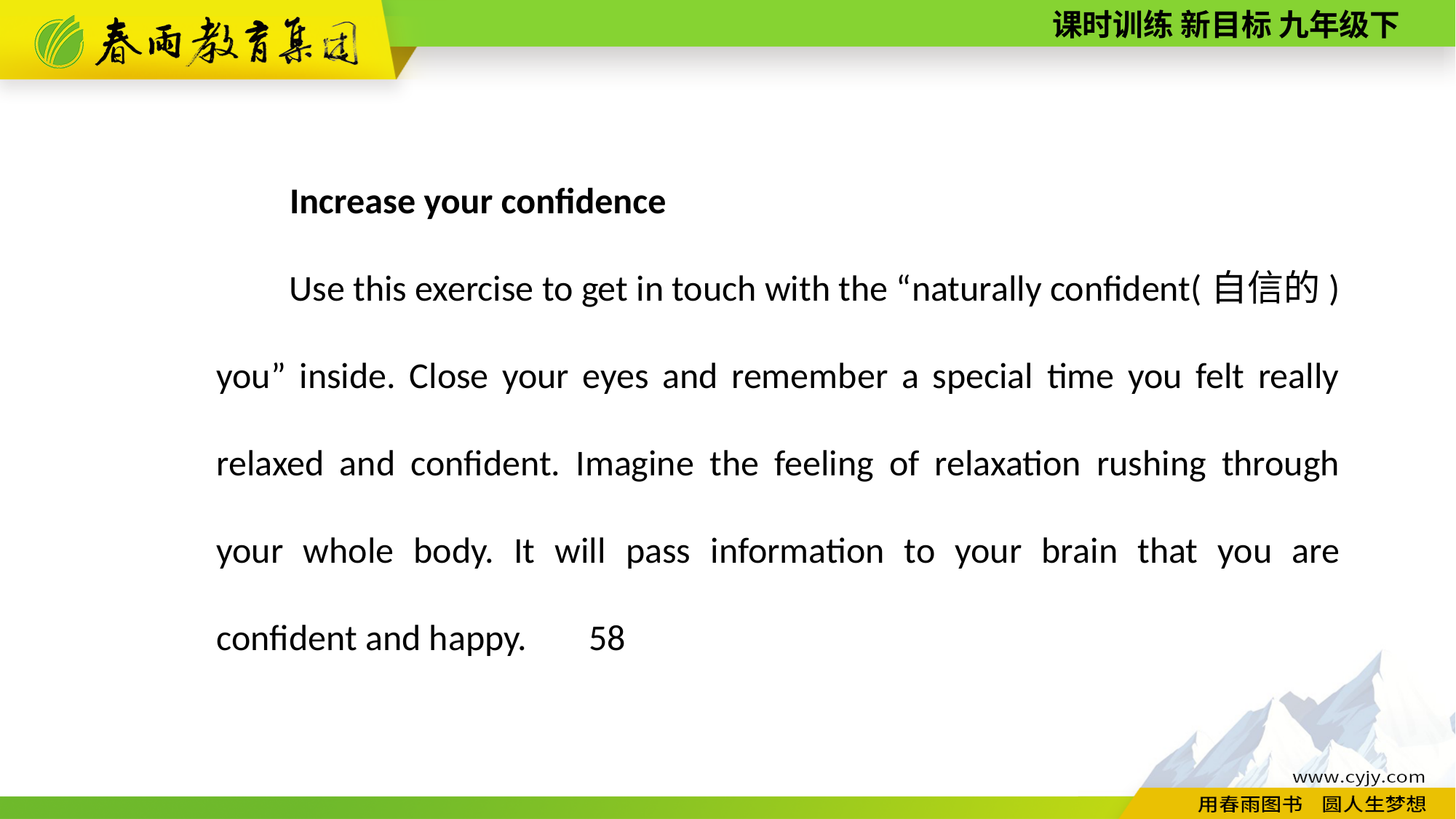

Increase your confidence
Use this exercise to get in touch with the “naturally confident(自信的) you” inside. Close your eyes and remember a special time you felt really relaxed and confident. Imagine the feeling of relaxation rushing through your whole body. It will pass information to your brain that you are confident and happy. 　58